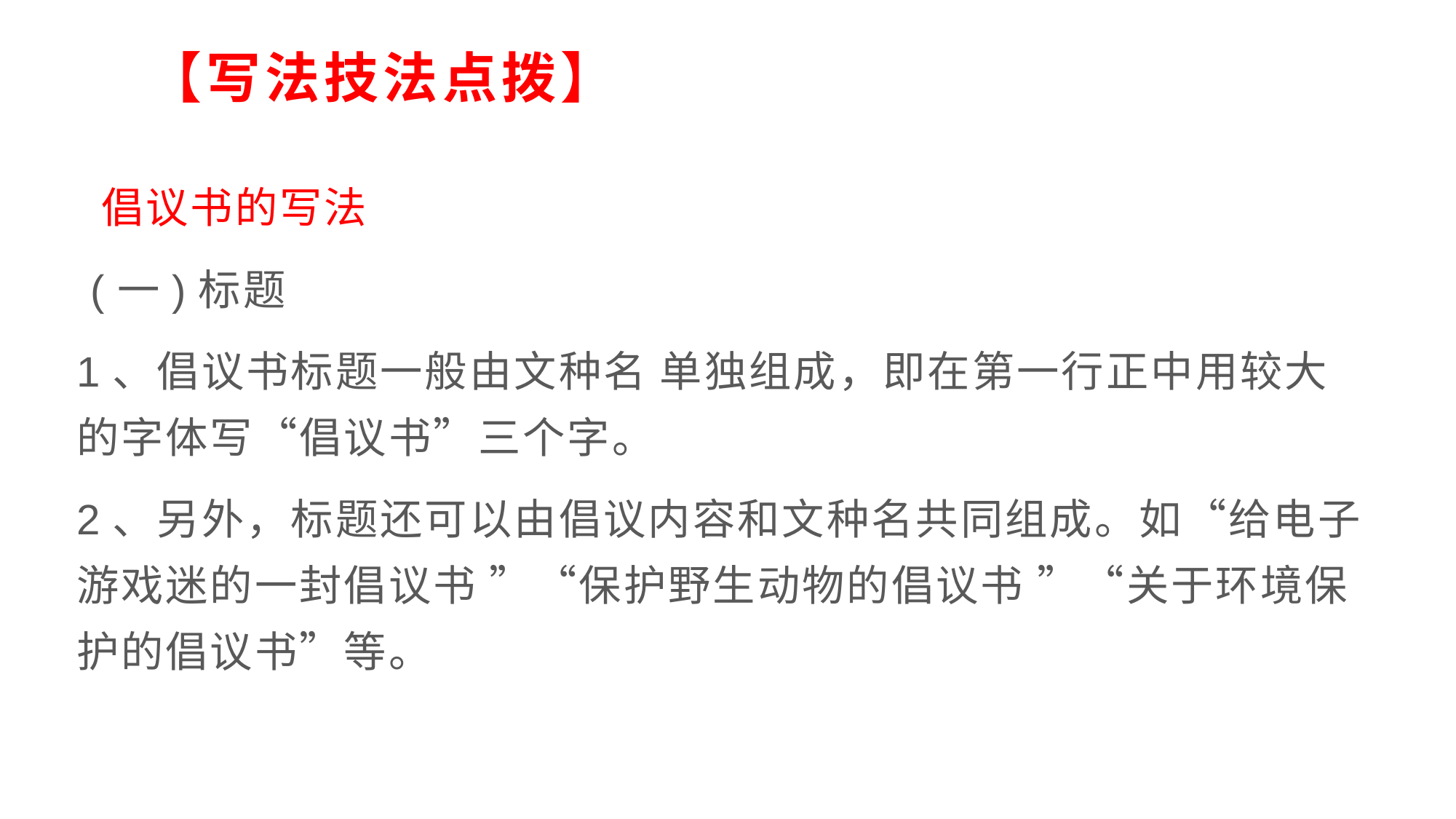

# 【写法技法点拨】
 倡议书的写法
 (一)标题
1、倡议书标题一般由文种名 单独组成，即在第一行正中用较大的字体写“倡议书”三个字。
2、另外，标题还可以由倡议内容和文种名共同组成。如“给电子游戏迷的一封倡议书 ”“保护野生动物的倡议书 ”“关于环境保护的倡议书”等。